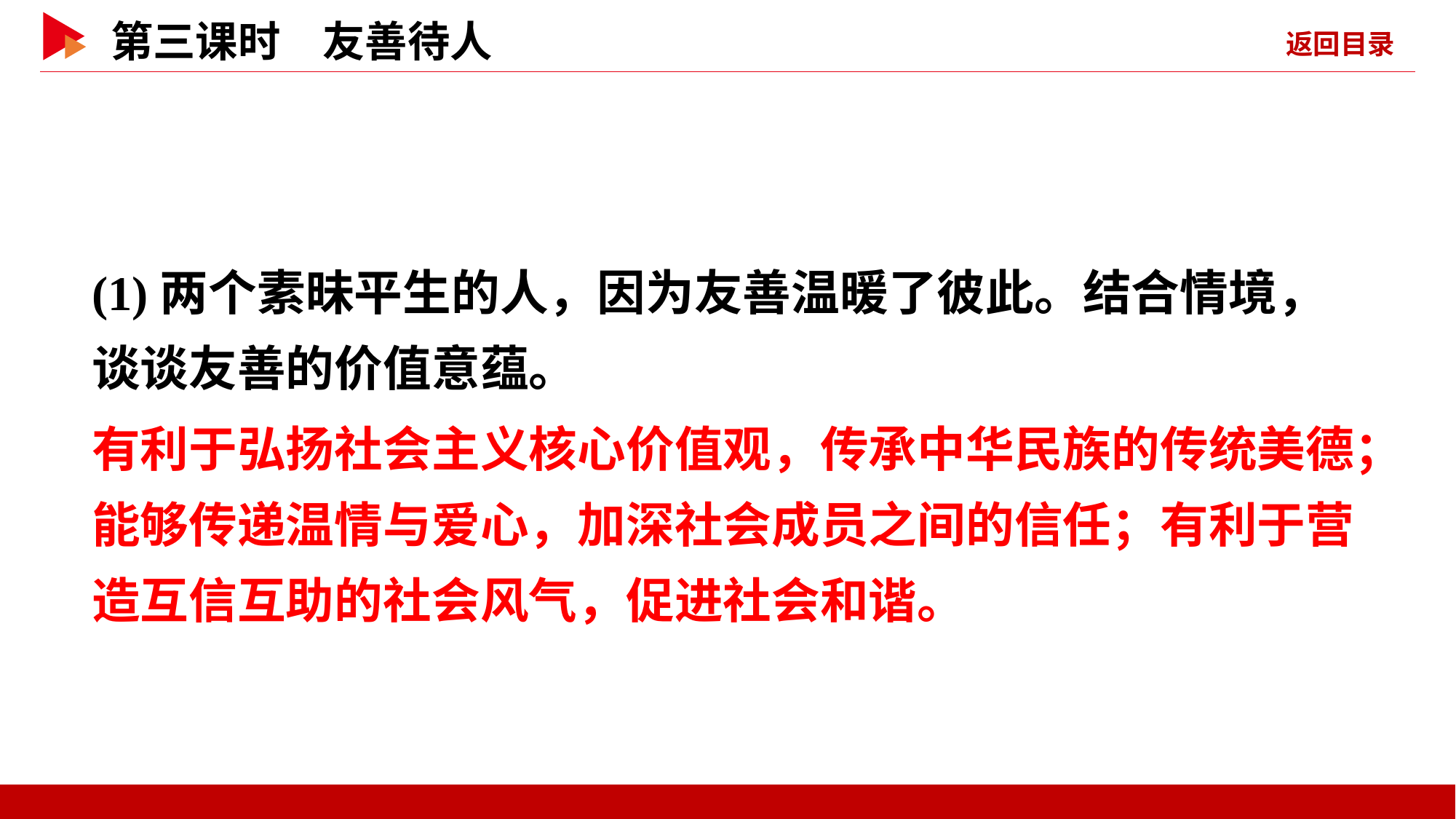

(1)两个素昧平生的人，因为友善温暖了彼此。结合情境，谈谈友善的价值意蕴。
有利于弘扬社会主义核心价值观，传承中华民族的传统美德；能够传递温情与爱心，加深社会成员之间的信任；有利于营造互信互助的社会风气，促进社会和谐。